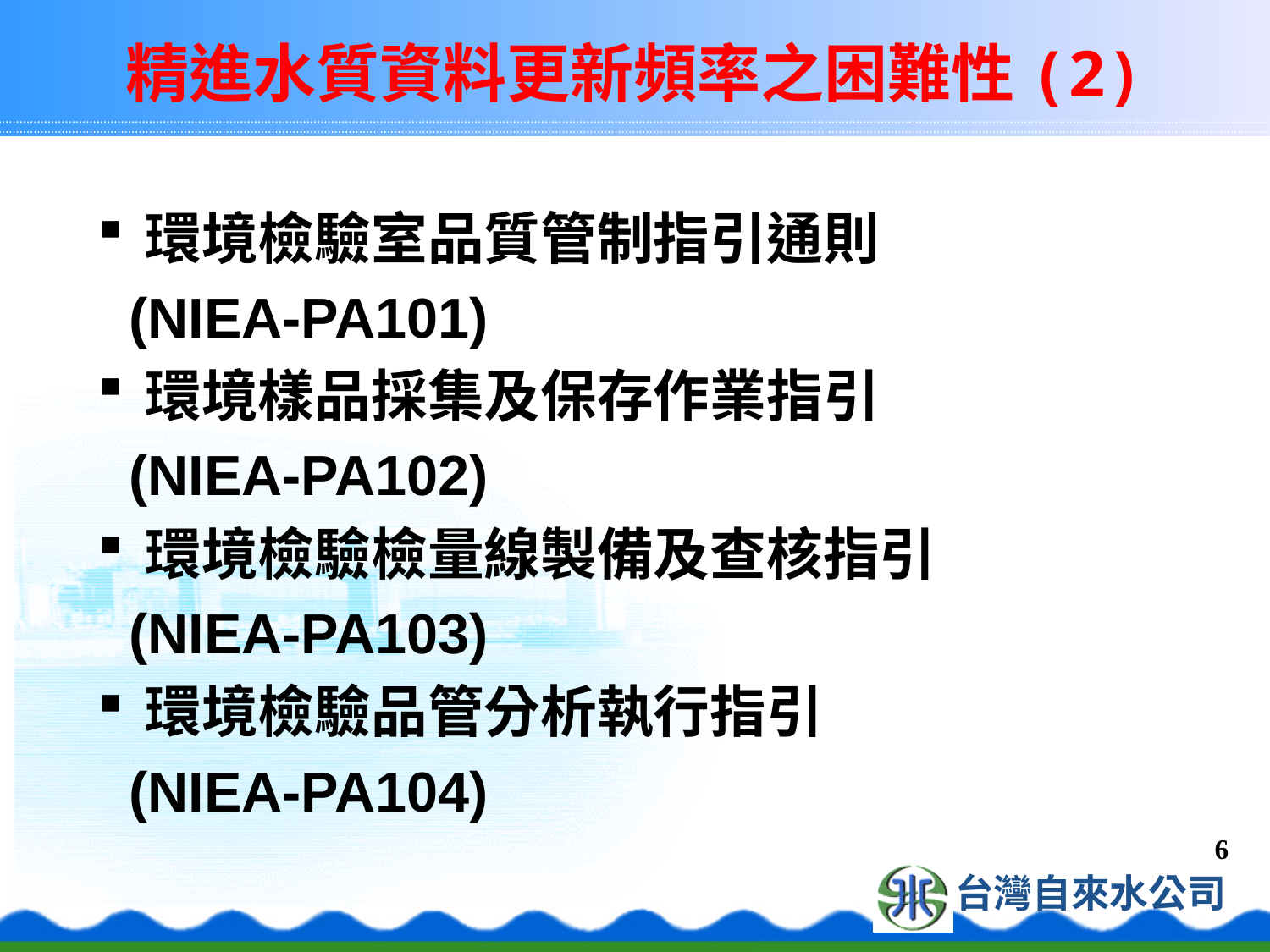

# 精進水質資料更新頻率之困難性(2)
環境檢驗室品質管制指引通則
  (NIEA-PA101)
環境樣品採集及保存作業指引
  (NIEA-PA102)
環境檢驗檢量線製備及查核指引
  (NIEA-PA103)
環境檢驗品管分析執行指引
  (NIEA-PA104)
6